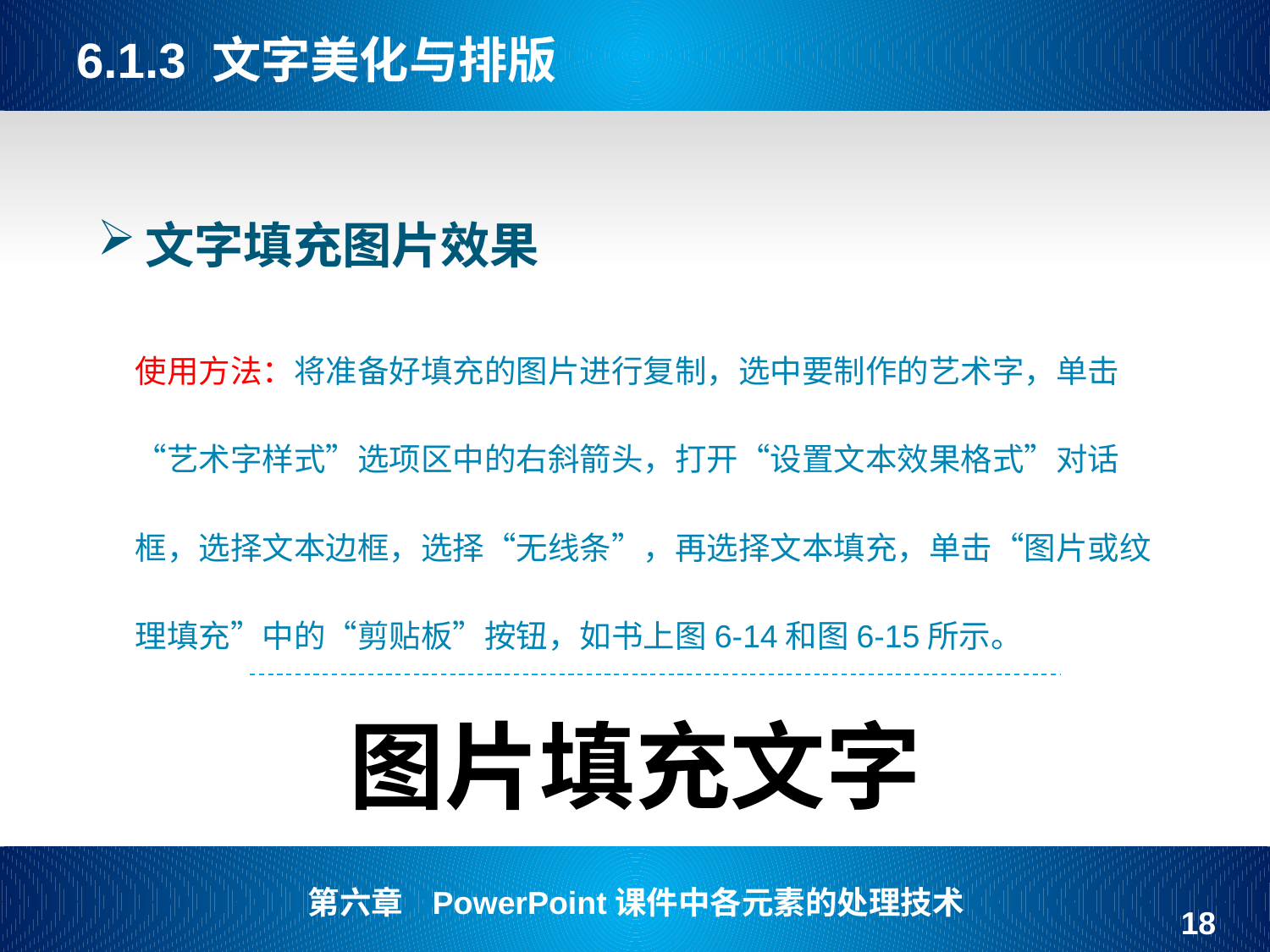

# 6.1.3 文字美化与排版
文字填充图片效果
使用方法：将准备好填充的图片进行复制，选中要制作的艺术字，单击“艺术字样式”选项区中的右斜箭头，打开“设置文本效果格式”对话框，选择文本边框，选择“无线条”，再选择文本填充，单击“图片或纹理填充”中的“剪贴板”按钮，如书上图6-14和图6-15所示。
图片填充文字

18